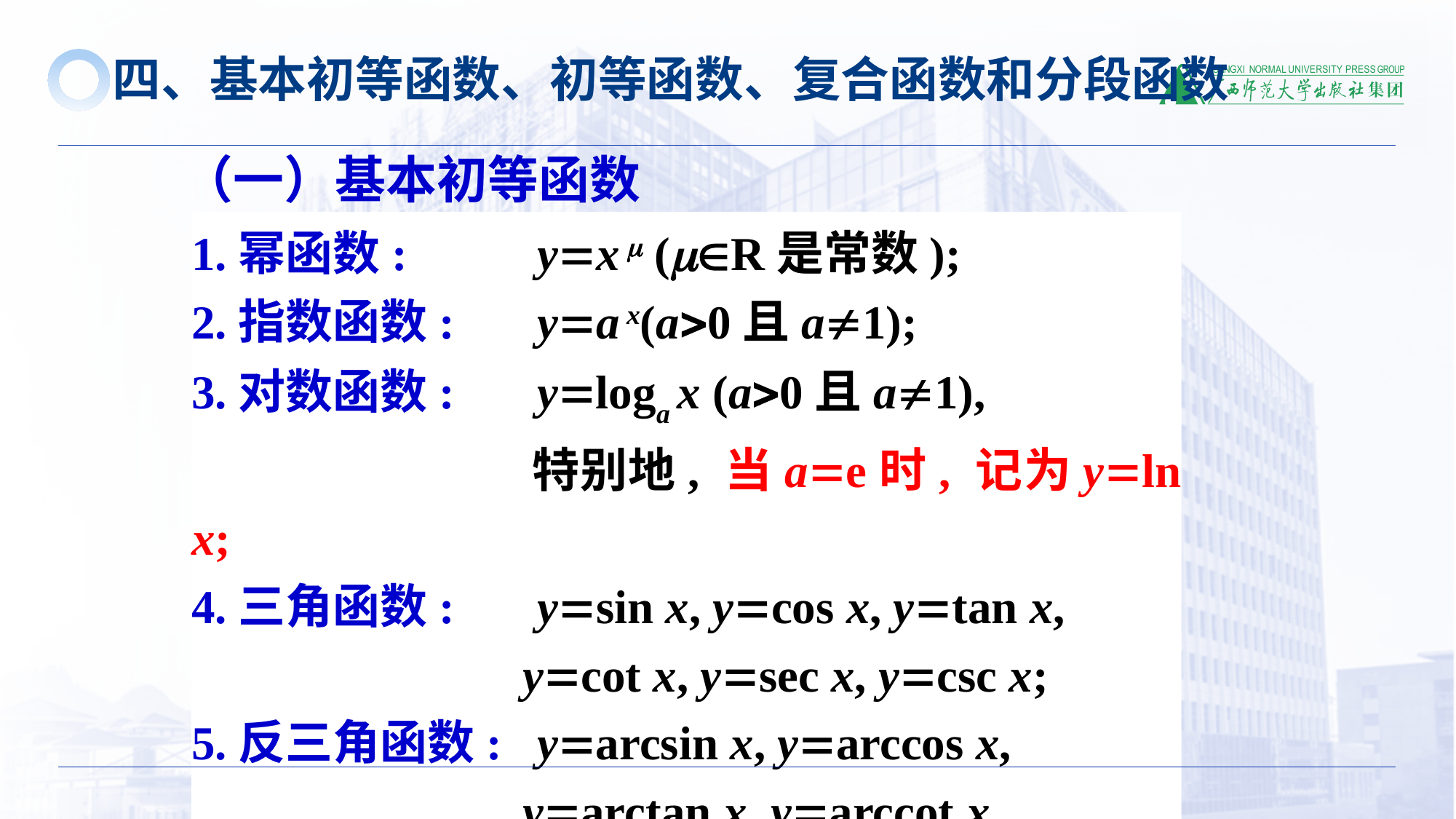

四、基本初等函数、初等函数、复合函数和分段函数

（一）基本初等函数
1.幂函数:           y=x μ (μ∈R是常数);
2.指数函数:       y=a x(a>0且a≠1);
3.对数函数:       y=loga x (a>0且a≠1),
                            特别地, 当a=e时, 记为y=ln x;
4.三角函数:       y=sin x, y=cos x, y=tan x,
                            y=cot x, y=sec x, y=csc x;
5.反三角函数:   y=arcsin x, y=arccos x,
                            y=arctan x, y=arccot x .